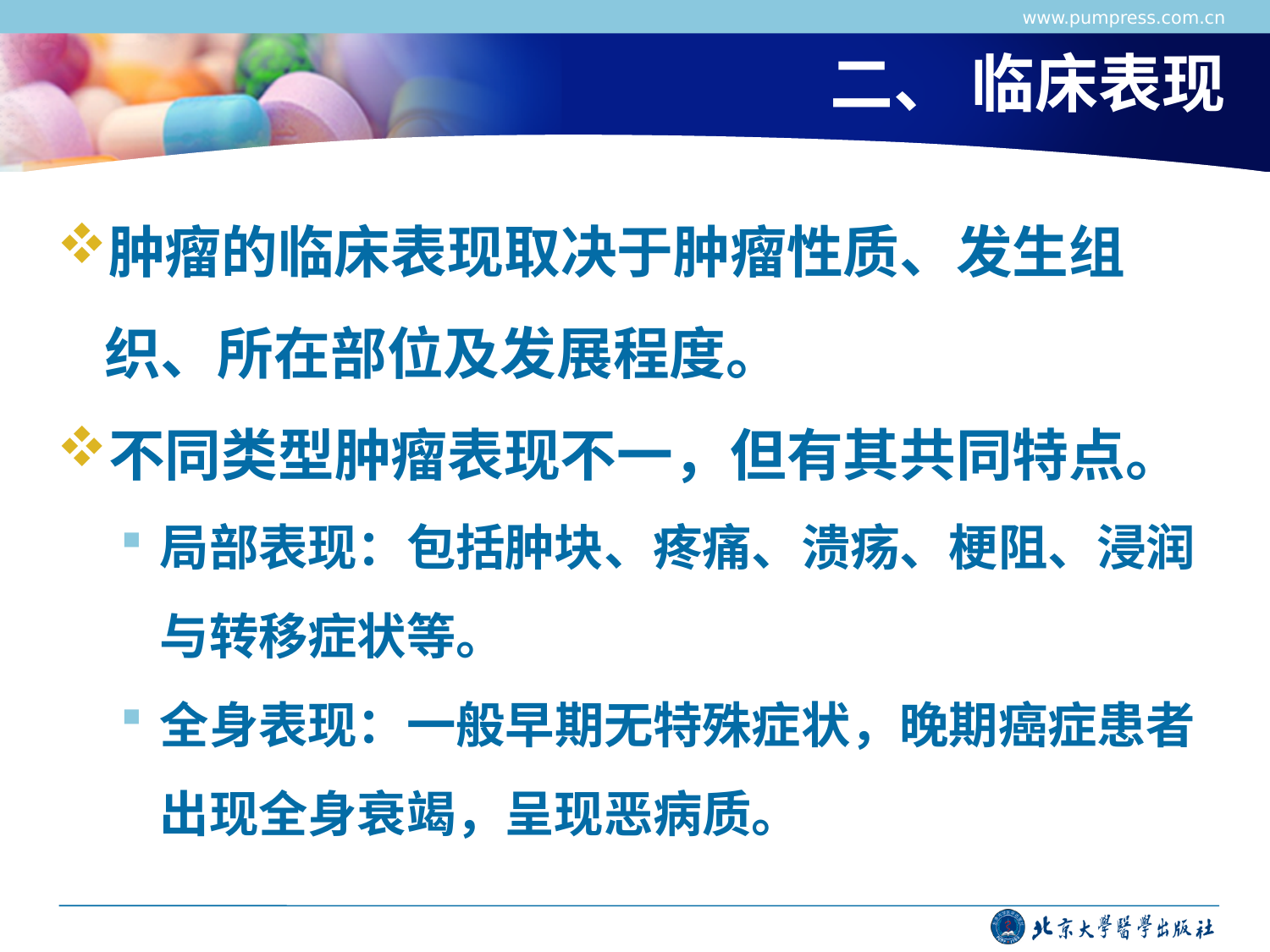

www.pumpress.com.cn
# 二、 临床表现
肿瘤的临床表现取决于肿瘤性质、发生组织、所在部位及发展程度。
不同类型肿瘤表现不一，但有其共同特点。
局部表现：包括肿块、疼痛、溃疡、梗阻、浸润与转移症状等。
全身表现：一般早期无特殊症状，晚期癌症患者出现全身衰竭，呈现恶病质。